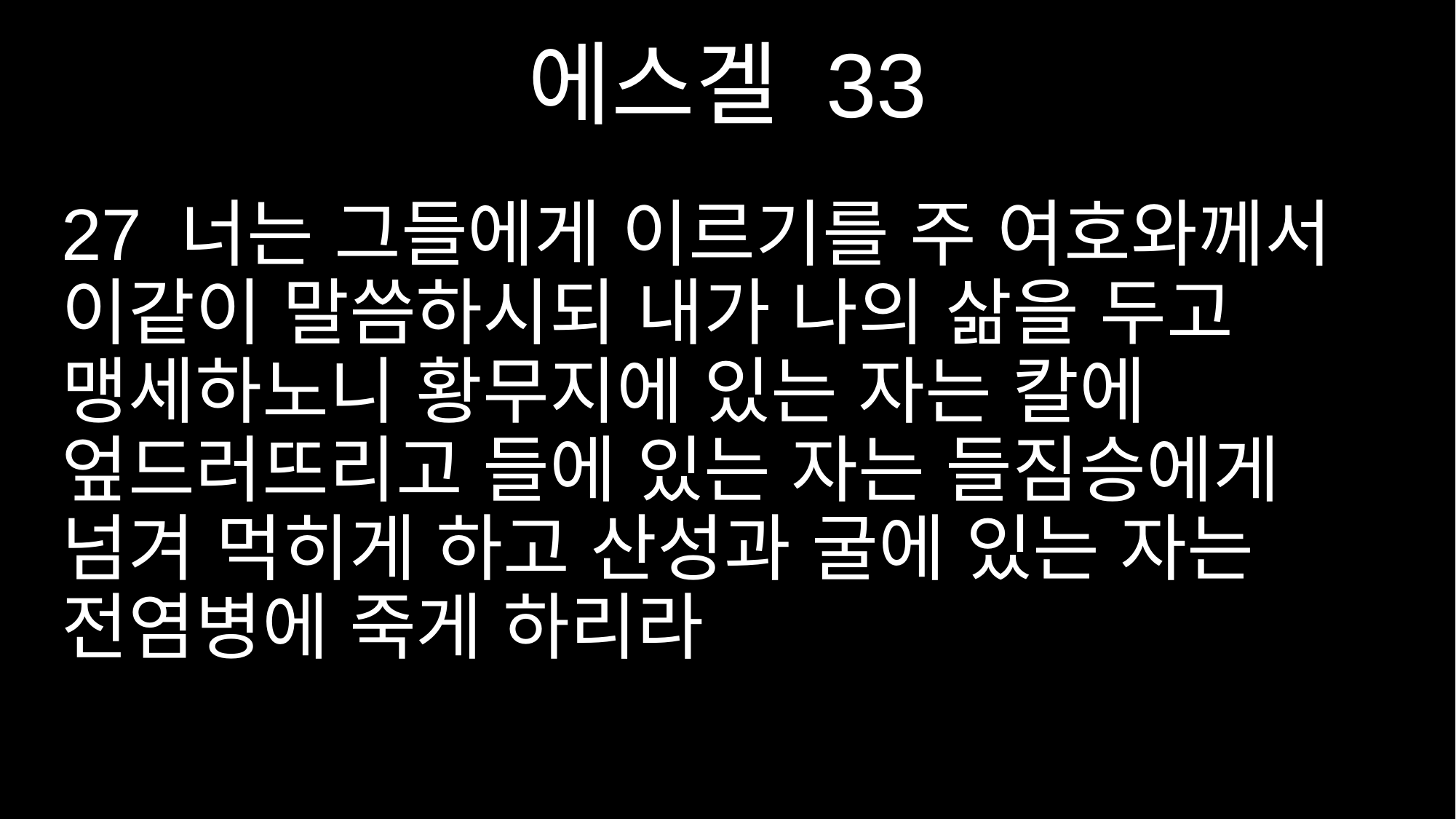

에스겔 33
27 너는 그들에게 이르기를 주 여호와께서 이같이 말씀하시되 내가 나의 삶을 두고 맹세하노니 황무지에 있는 자는 칼에 엎드러뜨리고 들에 있는 자는 들짐승에게 넘겨 먹히게 하고 산성과 굴에 있는 자는 전염병에 죽게 하리라